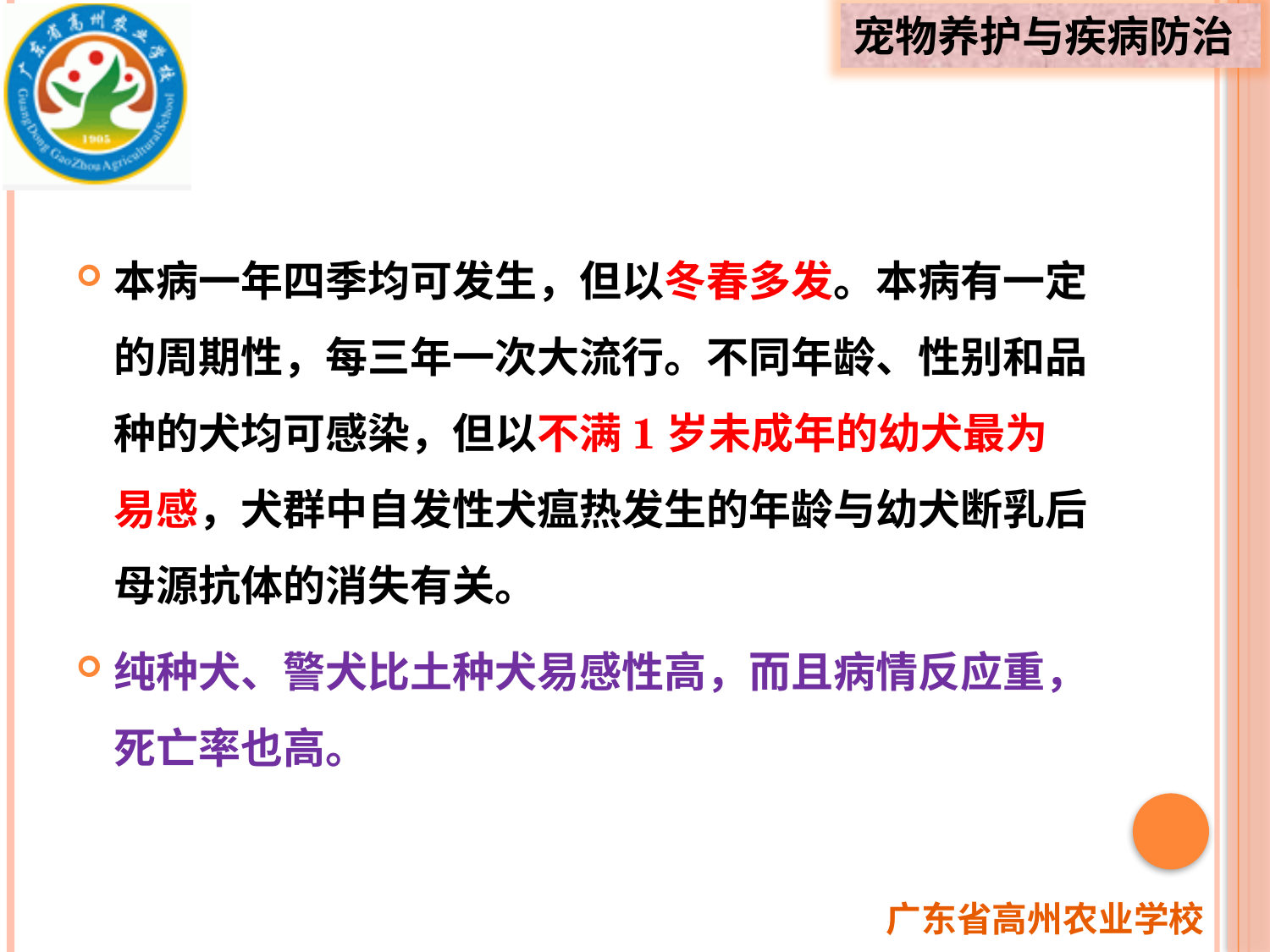

本病一年四季均可发生，但以冬春多发。本病有一定的周期性，每三年一次大流行。不同年龄、性别和品种的犬均可感染，但以不满1岁未成年的幼犬最为易感，犬群中自发性犬瘟热发生的年龄与幼犬断乳后母源抗体的消失有关。
纯种犬、警犬比土种犬易感性高，而且病情反应重，死亡率也高。